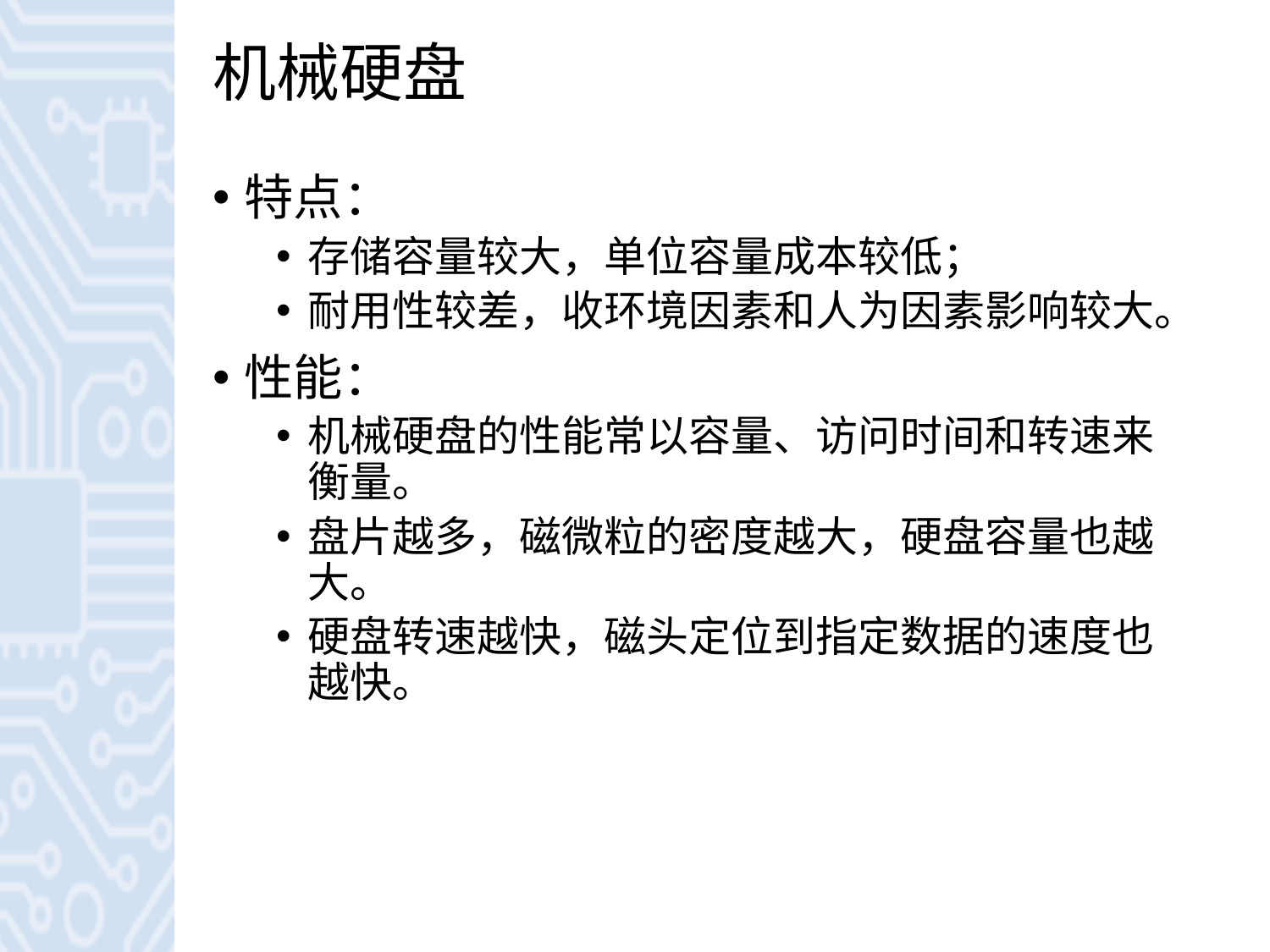

# 机械硬盘
特点：
存储容量较大，单位容量成本较低；
耐用性较差，收环境因素和人为因素影响较大。
性能：
机械硬盘的性能常以容量、访问时间和转速来衡量。
盘片越多，磁微粒的密度越大，硬盘容量也越大。
硬盘转速越快，磁头定位到指定数据的速度也越快。